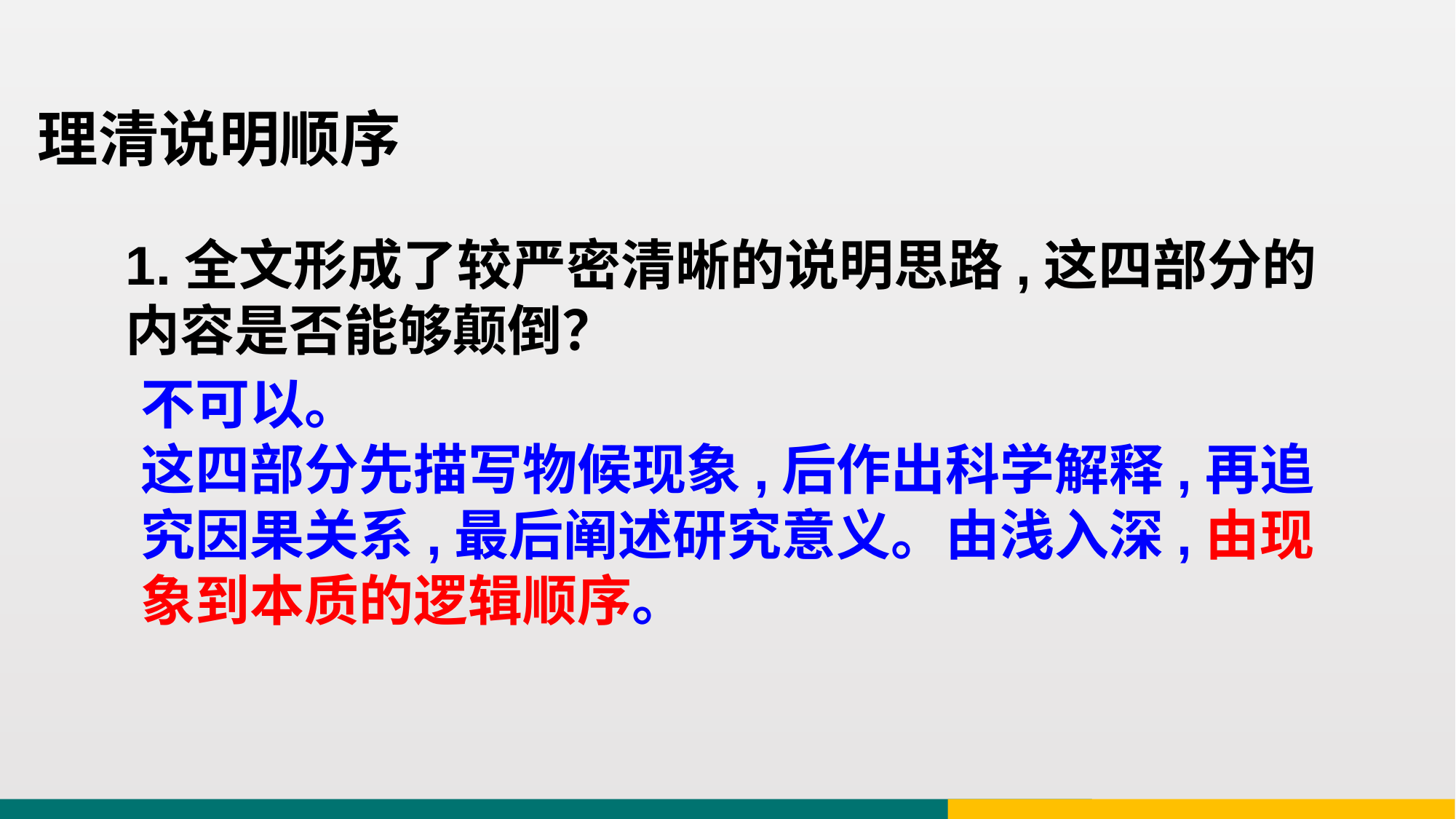

理清说明顺序
1.全文形成了较严密清晰的说明思路,这四部分的内容是否能够颠倒？
不可以。
这四部分先描写物候现象,后作出科学解释,再追究因果关系,最后阐述研究意义。由浅入深,由现象到本质的逻辑顺序。